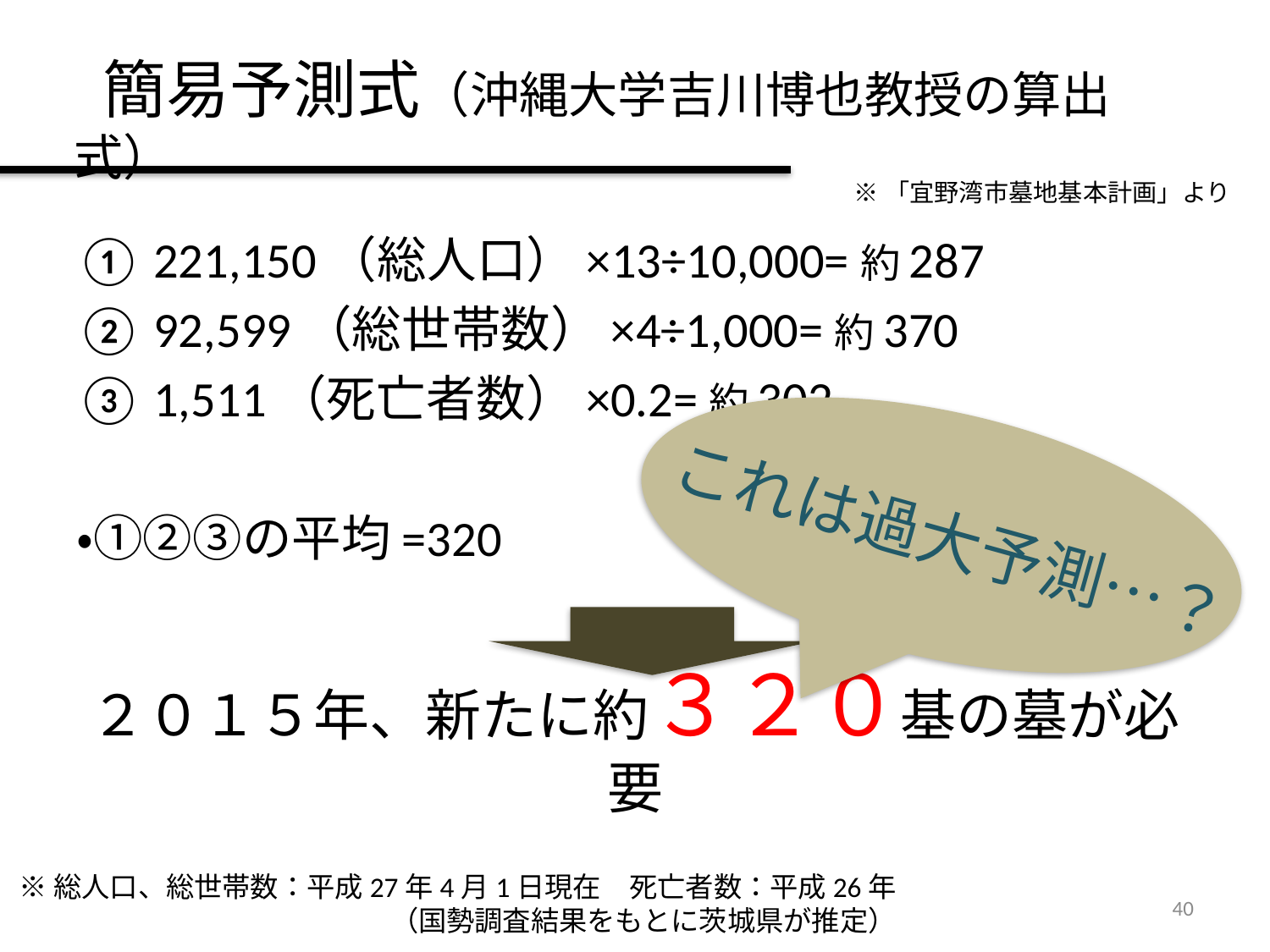

# 簡易予測式（沖縄大学吉川博也教授の算出式）
※「宜野湾市墓地基本計画」より
① 221,150（総人口）×13÷10,000=約287
② 92,599（総世帯数）×4÷1,000=約370
③ 1,511（死亡者数）×0.2=約302

・①②③の平均=320

２０１５年、新たに約３２０基の墓が必要

これは過大予測…？

仮説
※総人口、総世帯数：平成27年4月1日現在　死亡者数：平成26年
（国勢調査結果をもとに茨城県が推定）
40